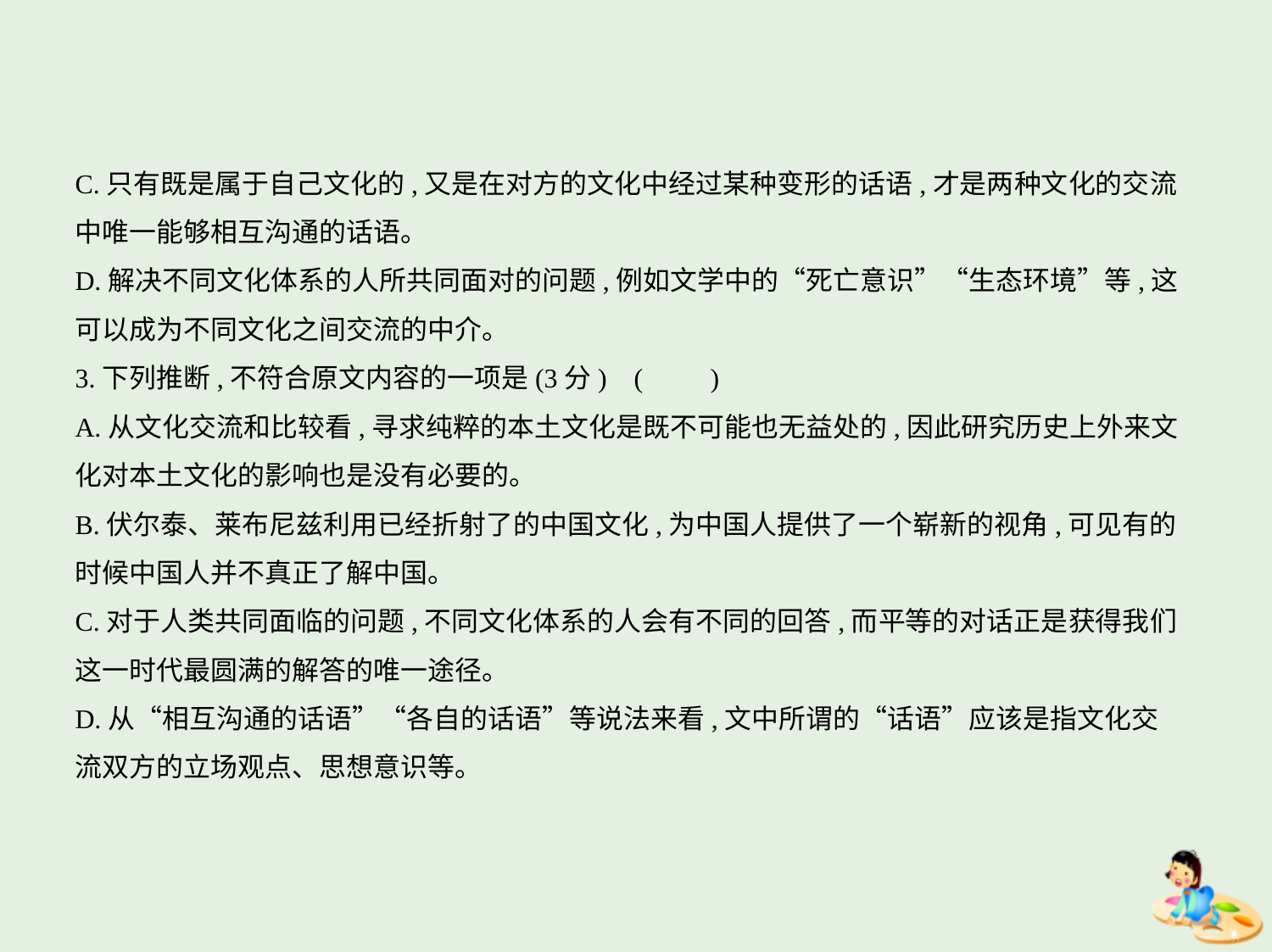

C.只有既是属于自己文化的,又是在对方的文化中经过某种变形的话语,才是两种文化的交流
中唯一能够相互沟通的话语。
D.解决不同文化体系的人所共同面对的问题,例如文学中的“死亡意识”“生态环境”等,这
可以成为不同文化之间交流的中介。
3.下列推断,不符合原文内容的一项是(3分) (　　)
A.从文化交流和比较看,寻求纯粹的本土文化是既不可能也无益处的,因此研究历史上外来文
化对本土文化的影响也是没有必要的。
B.伏尔泰、莱布尼兹利用已经折射了的中国文化,为中国人提供了一个崭新的视角,可见有的
时候中国人并不真正了解中国。
C.对于人类共同面临的问题,不同文化体系的人会有不同的回答,而平等的对话正是获得我们
这一时代最圆满的解答的唯一途径。
D.从“相互沟通的话语”“各自的话语”等说法来看,文中所谓的“话语”应该是指文化交
流双方的立场观点、思想意识等。